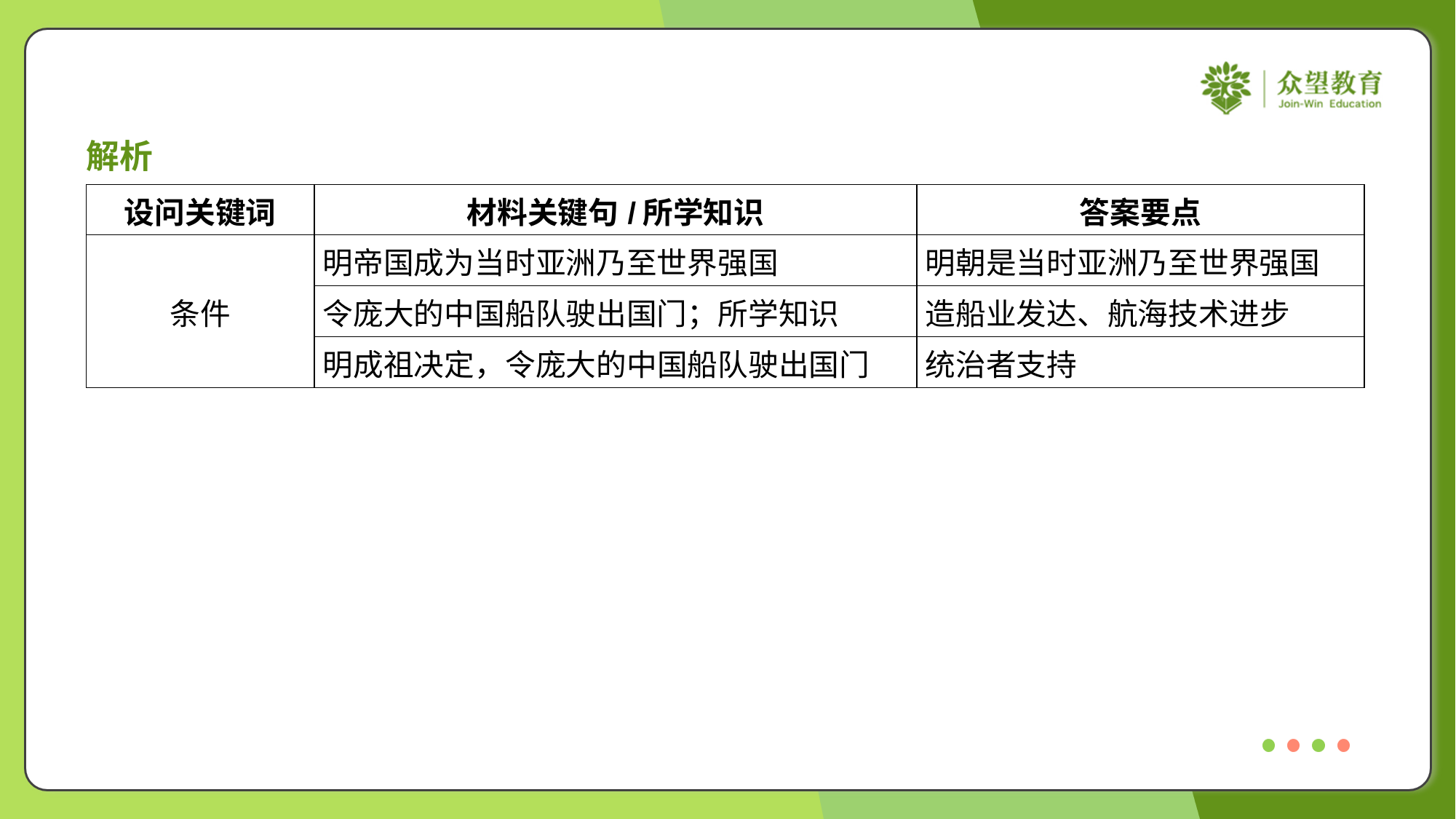

解析
| 设问关键词 | 材料关键句/所学知识 | 答案要点 |
| --- | --- | --- |
| 条件 | 明帝国成为当时亚洲乃至世界强国 | 明朝是当时亚洲乃至世界强国 |
|  | 令庞大的中国船队驶出国门；所学知识 | 造船业发达、航海技术进步 |
|  | 明成祖决定，令庞大的中国船队驶出国门 | 统治者支持 |